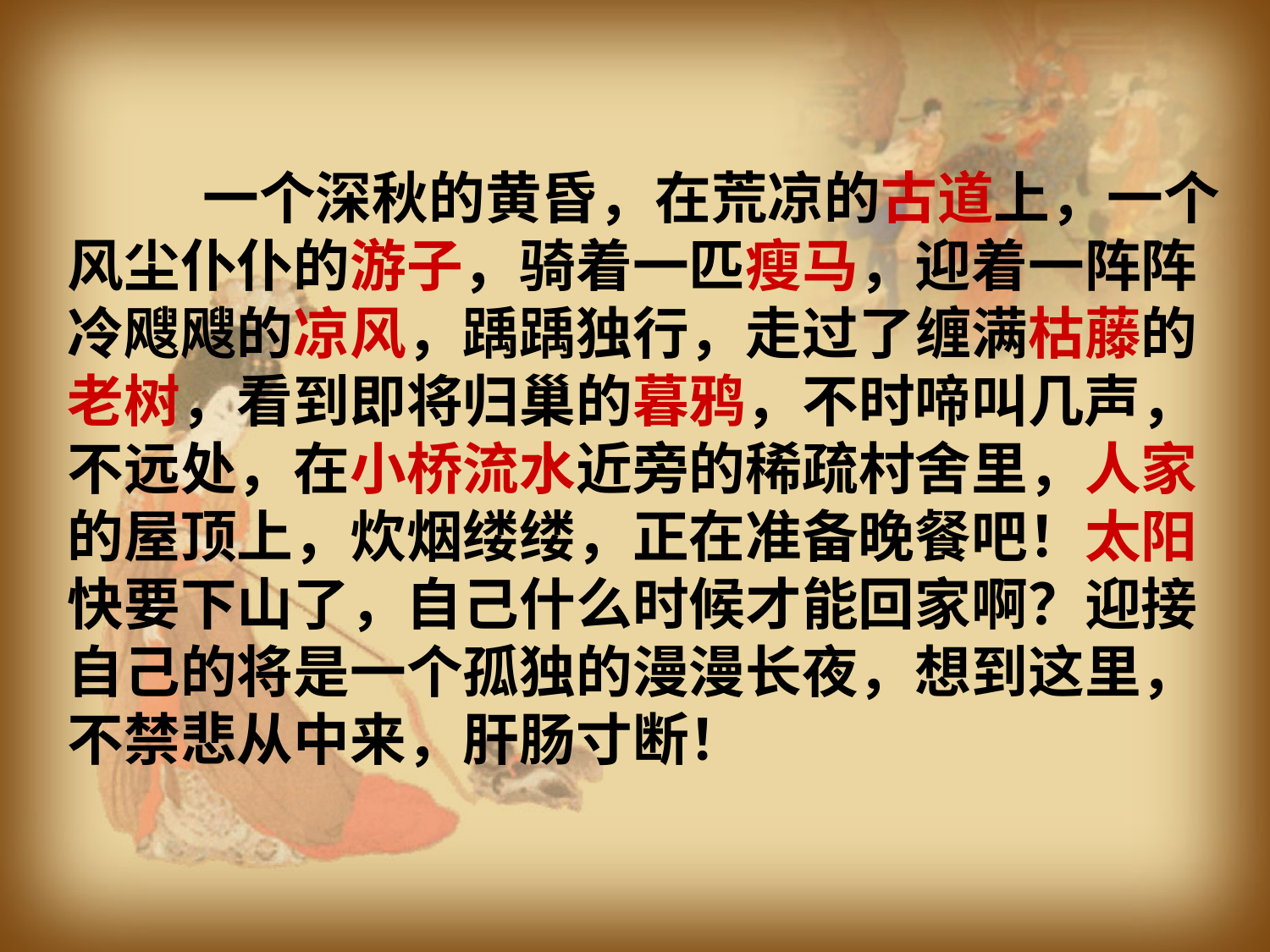

一个深秋的黄昏，在荒凉的古道上，一个风尘仆仆的游子，骑着一匹瘦马，迎着一阵阵冷飕飕的凉风，踽踽独行，走过了缠满枯藤的老树，看到即将归巢的暮鸦，不时啼叫几声，不远处，在小桥流水近旁的稀疏村舍里，人家的屋顶上，炊烟缕缕，正在准备晚餐吧！太阳快要下山了，自己什么时候才能回家啊？迎接自己的将是一个孤独的漫漫长夜，想到这里，不禁悲从中来，肝肠寸断！